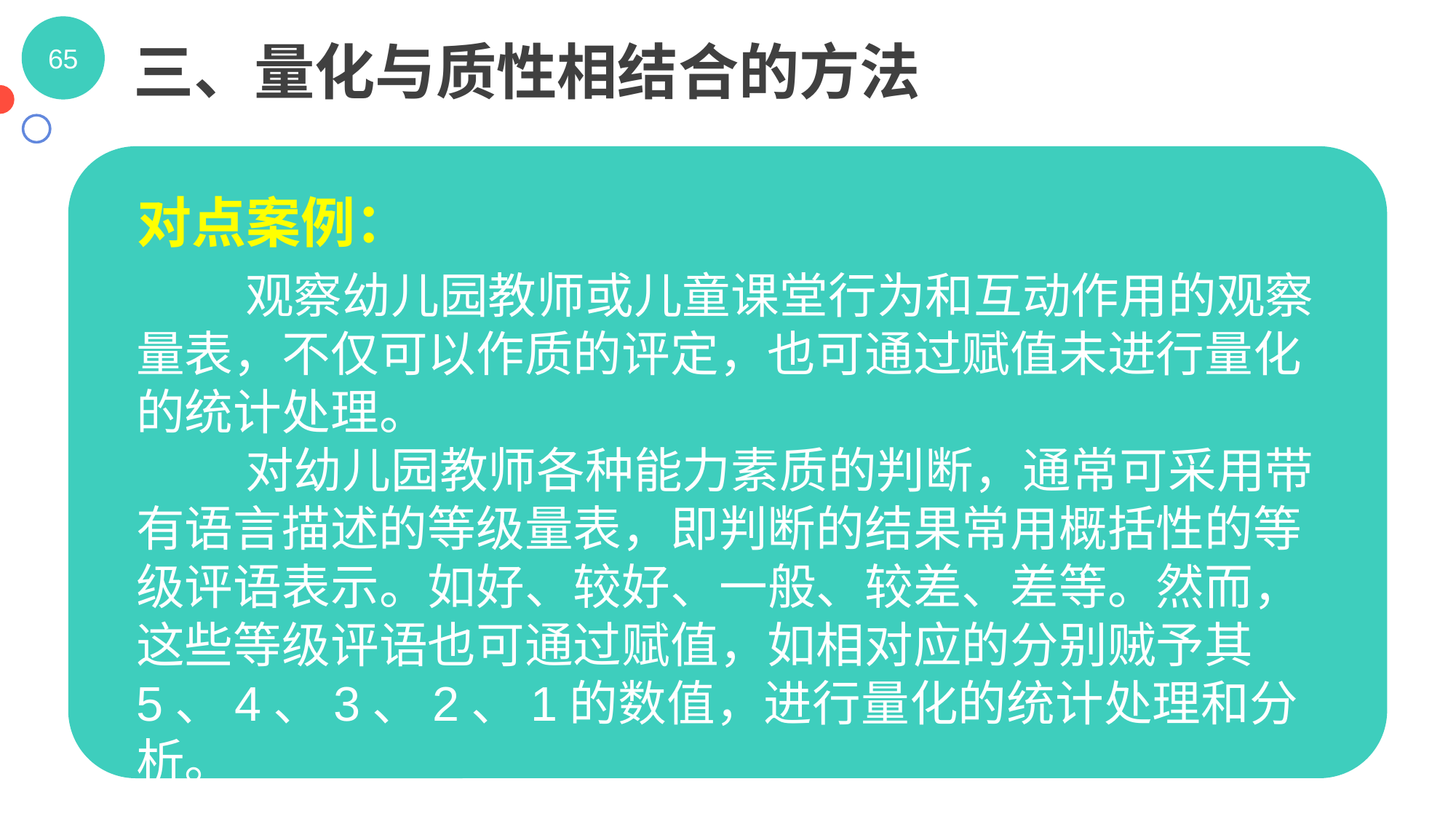

三、量化与质性相结合的方法

对点案例：
	观察幼儿园教师或儿童课堂行为和互动作用的观察量表，不仅可以作质的评定，也可通过赋值未进行量化的统计处理。
	对幼儿园教师各种能力素质的判断，通常可采用带有语言描述的等级量表，即判断的结果常用概括性的等级评语表示。如好、较好、一般、较差、差等。然而， 这些等级评语也可通过赋值，如相对应的分别贼予其5、4、3、2、1的数值，进行量化的统计处理和分析。